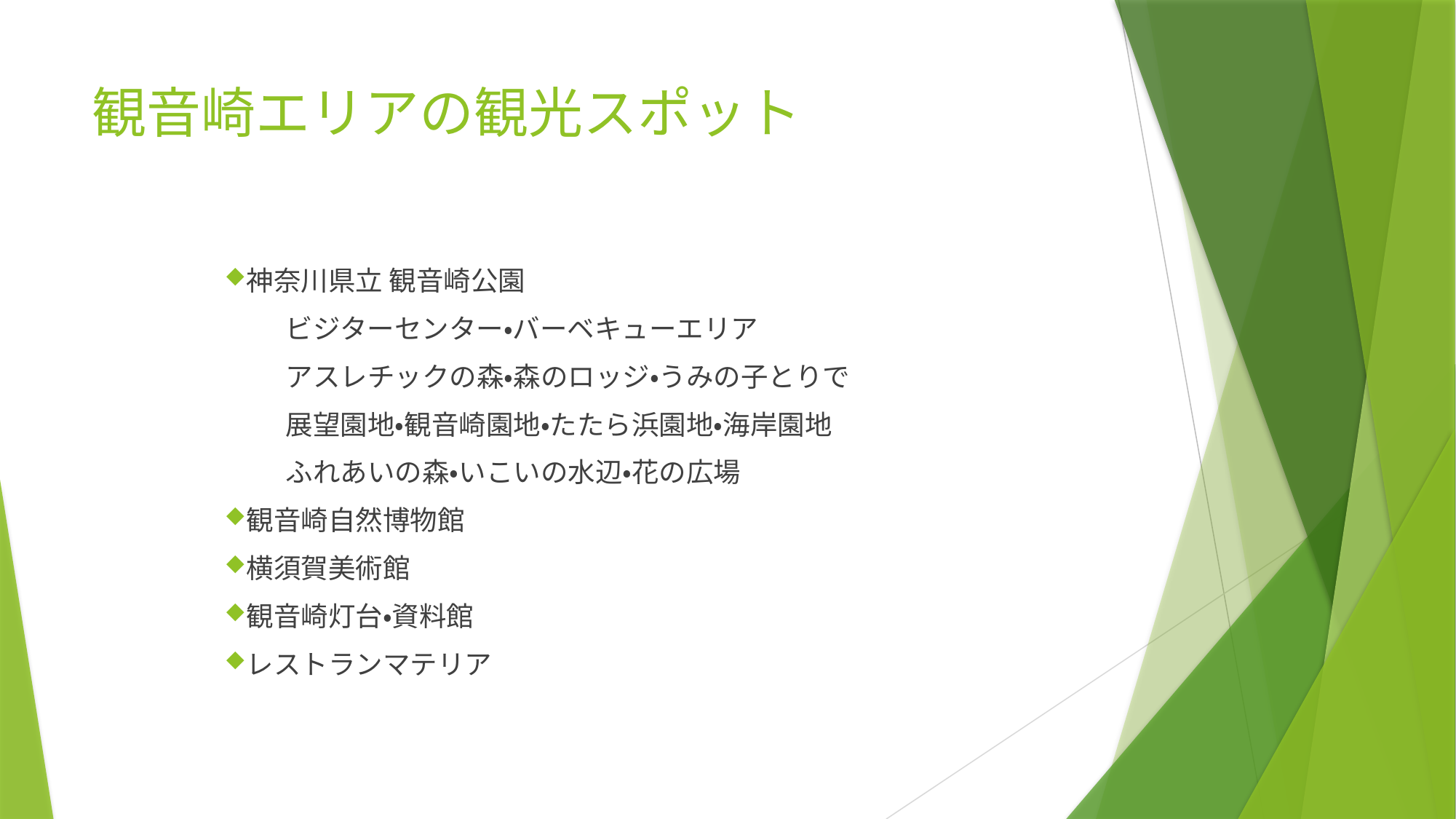

# 観音崎エリアの観光スポット
神奈川県立 観音崎公園
	ビジターセンター・バーベキューエリア
	アスレチックの森・森のロッジ・うみの子とりで
	展望園地・観音崎園地・たたら浜園地・海岸園地
	ふれあいの森・いこいの水辺・花の広場
観音崎自然博物館
横須賀美術館
観音崎灯台・資料館
レストランマテリア